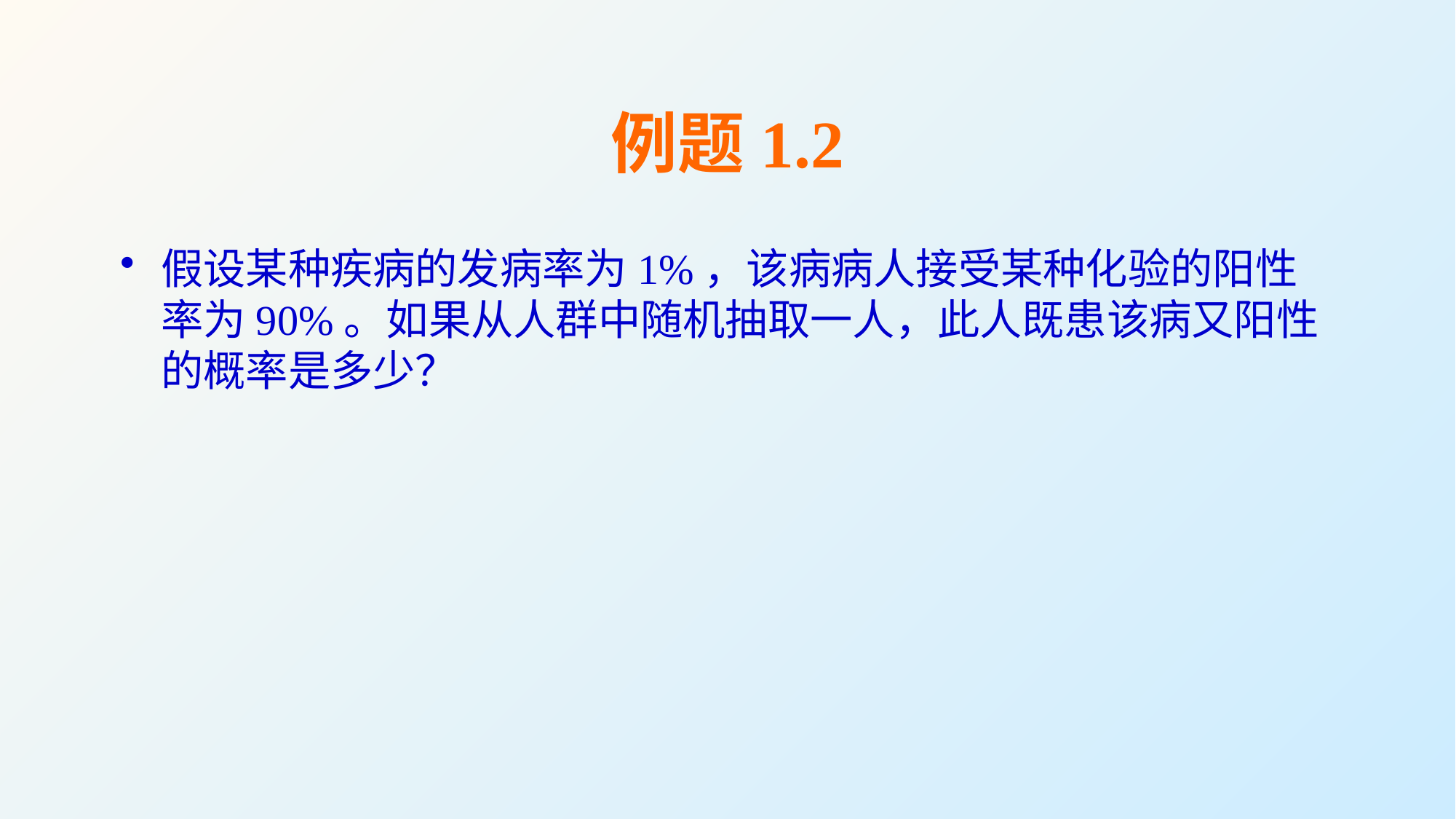

# 例题1.2
假设某种疾病的发病率为1%，该病病人接受某种化验的阳性率为90%。如果从人群中随机抽取一人，此人既患该病又阳性的概率是多少？